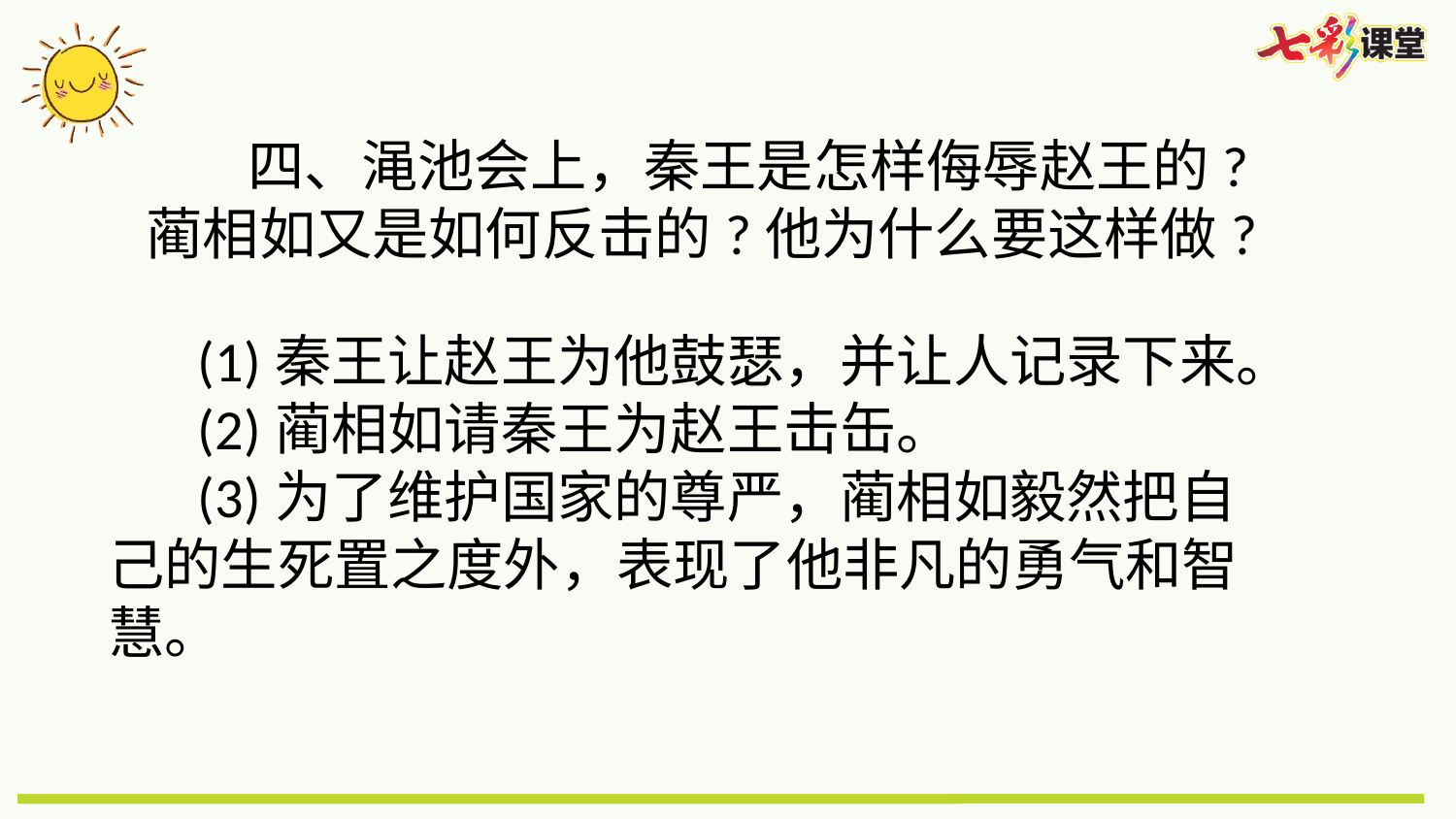

四、渑池会上，秦王是怎样侮辱赵王的?蔺相如又是如何反击的?他为什么要这样做?
       (1)秦王让赵王为他鼓瑟，并让人记录下来。
       (2)蔺相如请秦王为赵王击缶。
       (3)为了维护国家的尊严，蔺相如毅然把自己的生死置之度外，表现了他非凡的勇气和智慧。